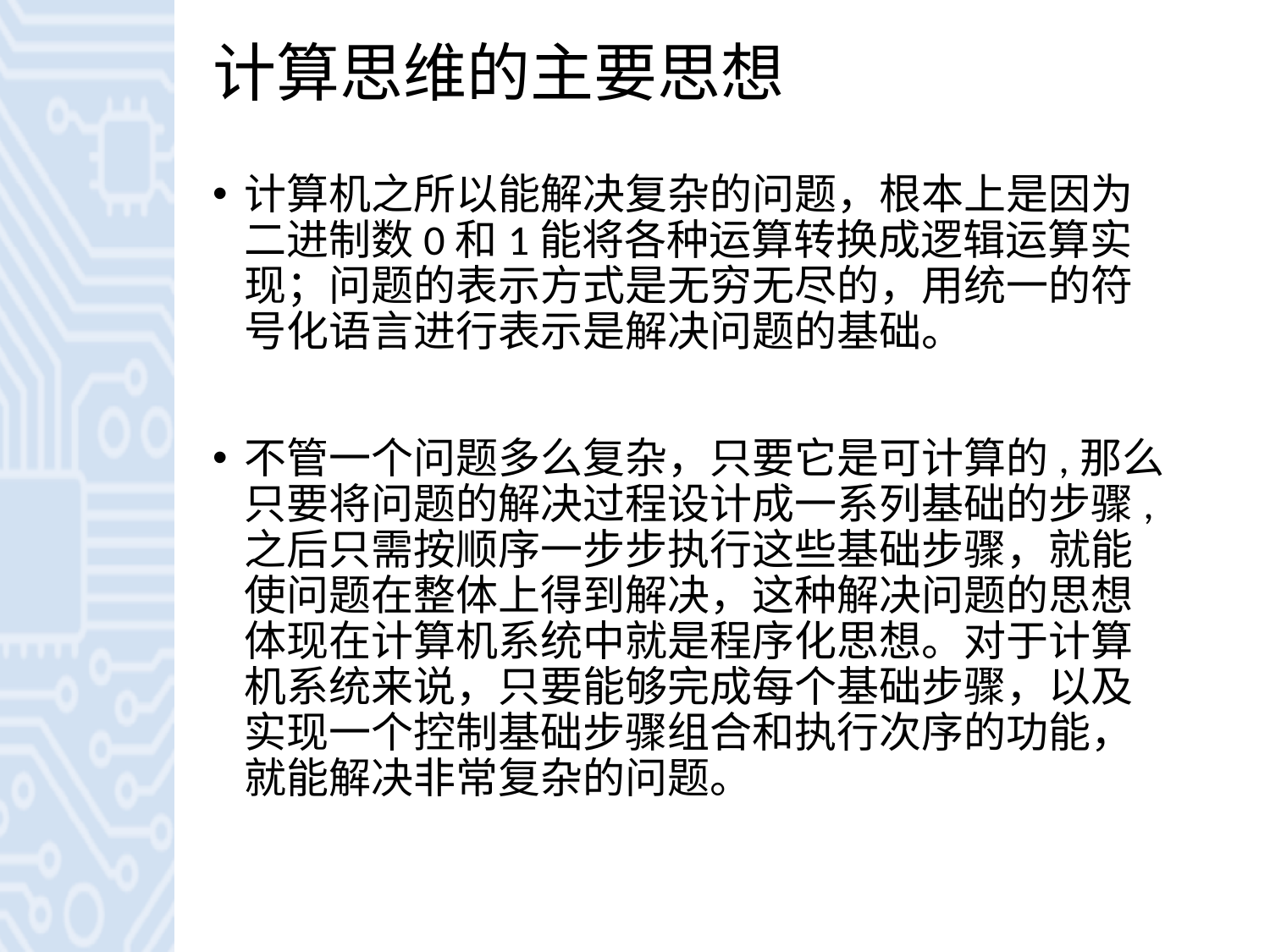

# 计算思维的主要思想
计算机之所以能解决复杂的问题，根本上是因为二进制数0和1能将各种运算转换成逻辑运算实现；问题的表示方式是无穷无尽的，用统一的符号化语言进行表示是解决问题的基础。

不管一个问题多么复杂，只要它是可计算的,那么只要将问题的解决过程设计成一系列基础的步骤,之后只需按顺序一步步执行这些基础步骤，就能使问题在整体上得到解决，这种解决问题的思想体现在计算机系统中就是程序化思想。对于计算机系统来说，只要能够完成每个基础步骤，以及实现一个控制基础步骤组合和执行次序的功能，就能解决非常复杂的问题。